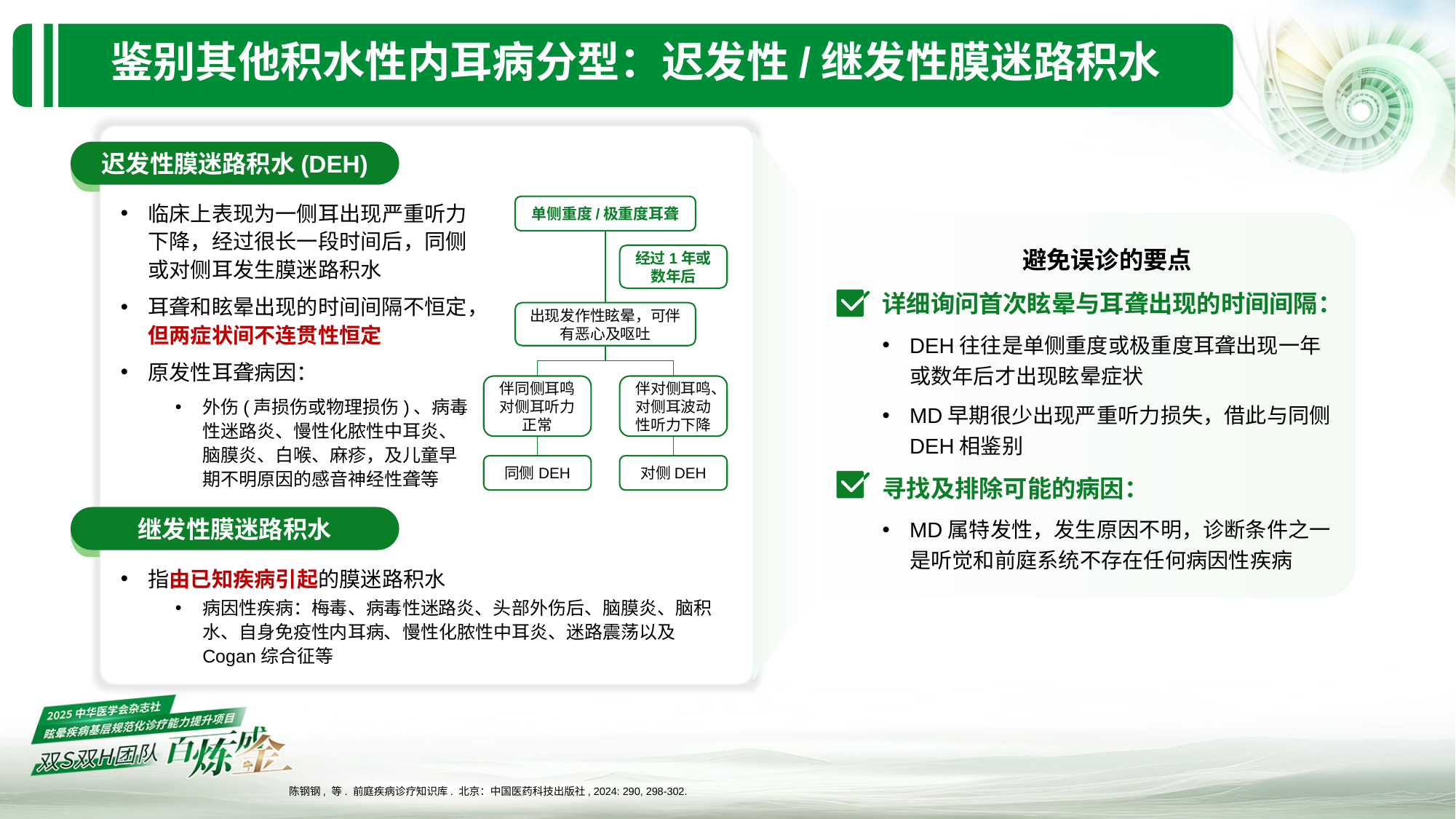

# 鉴别其他积水性内耳病分型：迟发性/继发性膜迷路积水

迟发性膜迷路积水(DEH)

临床上表现为一侧耳出现严重听力下降，经过很长一段时间后，同侧或对侧耳发生膜迷路积水
耳聋和眩晕出现的时间间隔不恒定，但两症状间不连贯性恒定
原发性耳聋病因：
外伤(声损伤或物理损伤)、病毒性迷路炎、慢性化脓性中耳炎、脑膜炎、白喉、麻疹，及儿童早期不明原因的感音神经性聋等
单侧重度/极重度耳聋
经过1年或数年后
出现发作性眩晕，可伴有恶心及呕吐
伴同侧耳鸣
对侧耳听力正常
伴对侧耳鸣、对侧耳波动性听力下降
同侧DEH
对侧DEH
避免误诊的要点
详细询问首次眩晕与耳聋出现的时间间隔：
DEH往往是单侧重度或极重度耳聋出现一年或数年后才出现眩晕症状
MD早期很少出现严重听力损失，借此与同侧DEH相鉴别
寻找及排除可能的病因：
MD属特发性，发生原因不明，诊断条件之一是听觉和前庭系统不存在任何病因性疾病

继发性膜迷路积水

指由已知疾病引起的膜迷路积水
病因性疾病：梅毒、病毒性迷路炎、头部外伤后、脑膜炎、脑积水、自身免疫性内耳病、慢性化脓性中耳炎、迷路震荡以及Cogan综合征等
陈钢钢, 等. 前庭疾病诊疗知识库. 北京：中国医药科技出版社, 2024: 290, 298-302.